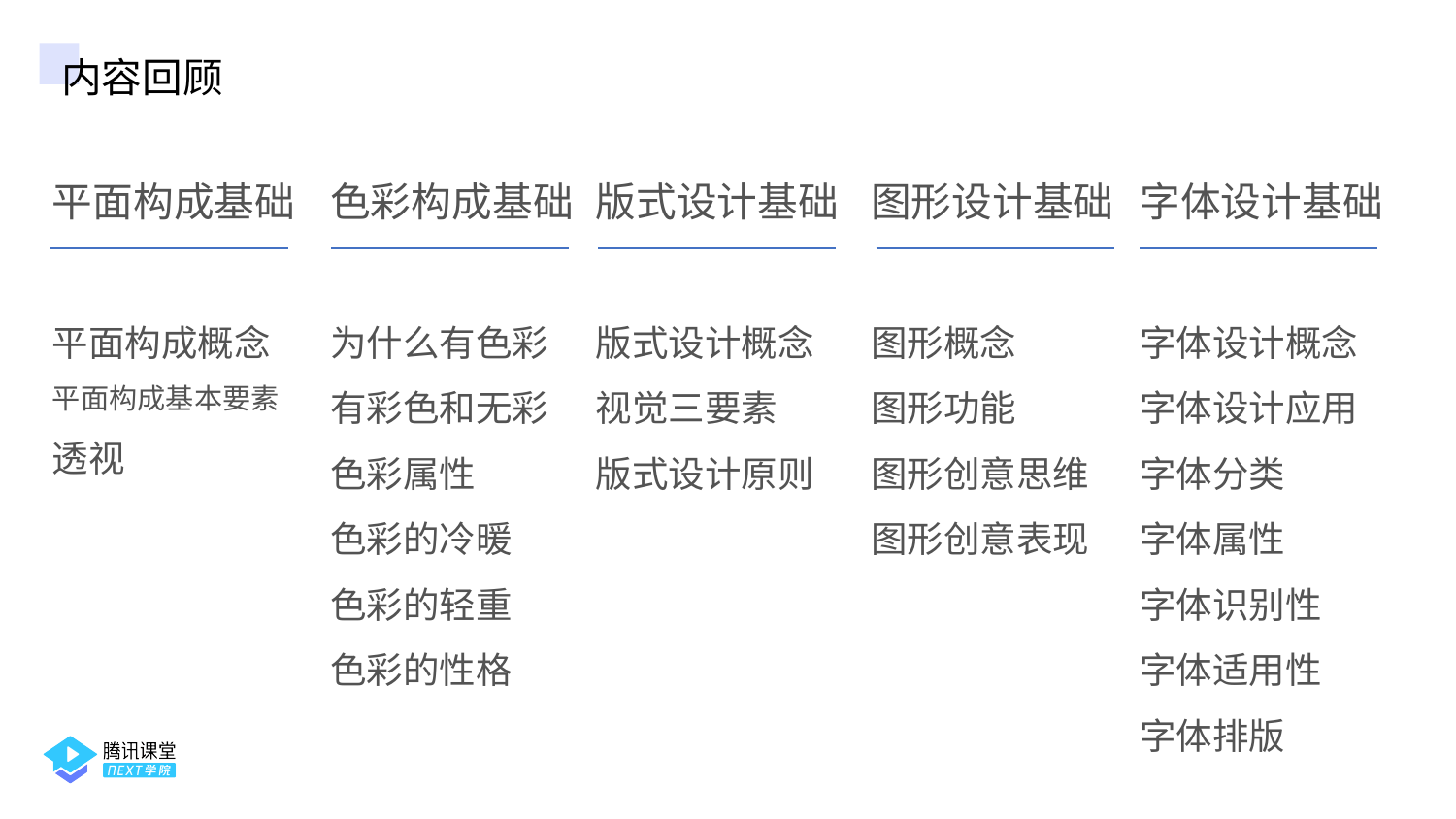

内容回顾
平面构成基础

平面构成概念
平面构成基本要素
透视
色彩构成基础

为什么有色彩
有彩色和无彩
色彩属性
色彩的冷暖
色彩的轻重
色彩的性格
版式设计基础

版式设计概念视觉三要素
版式设计原则
图形设计基础

图形概念
图形功能
图形创意思维
图形创意表现
字体设计基础

字体设计概念
字体设计应用
字体分类
字体属性
字体识别性
字体适用性
字体排版